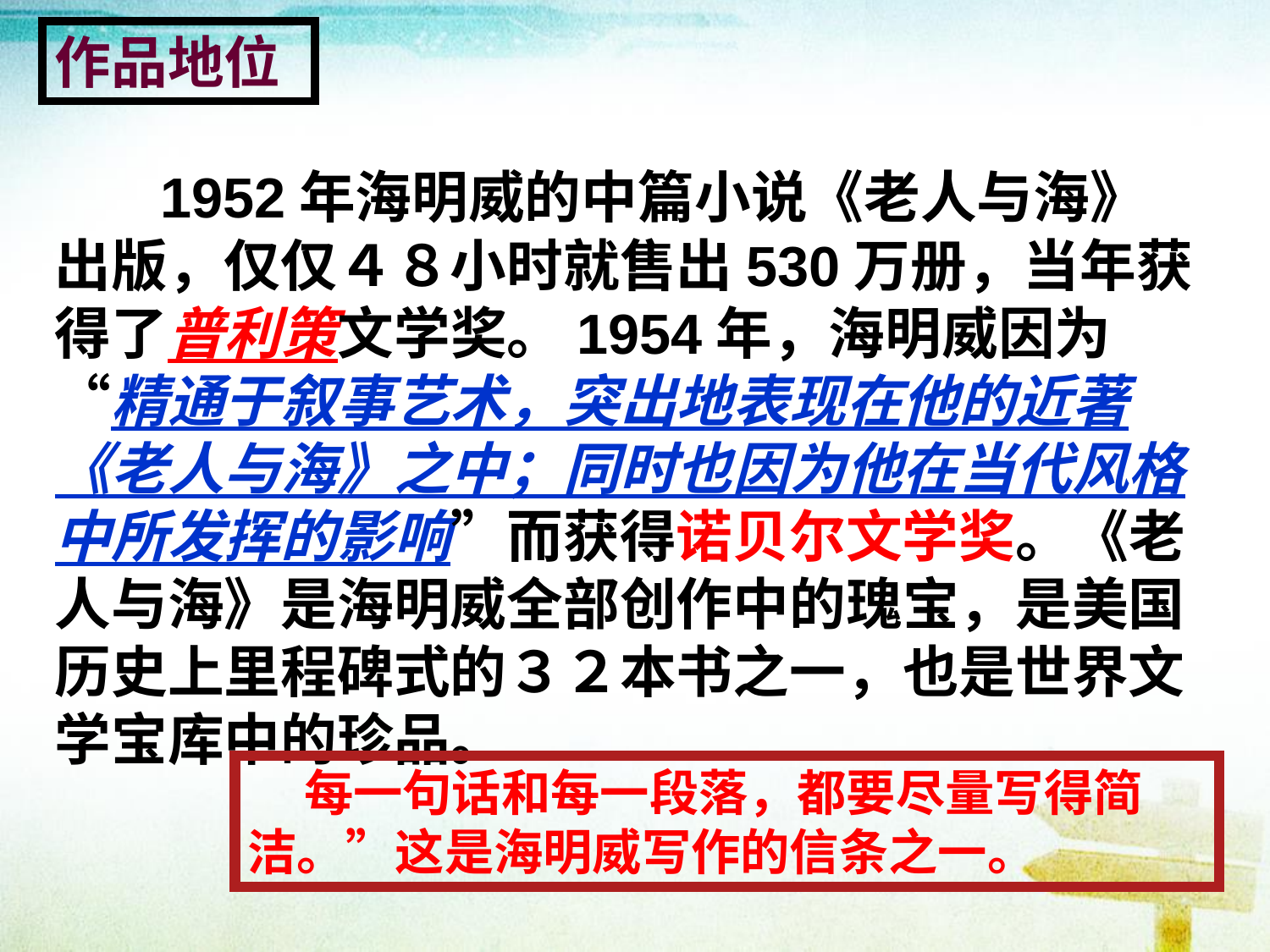

作品地位
      1952年海明威的中篇小说《老人与海》出版，仅仅４８小时就售出530万册，当年获得了普利策文学奖。1954年，海明威因为“精通于叙事艺术，突出地表现在他的近著《老人与海》之中；同时也因为他在当代风格中所发挥的影响”而获得诺贝尔文学奖。《老人与海》是海明威全部创作中的瑰宝，是美国历史上里程碑式的３２本书之一，也是世界文学宝库中的珍品。
    每一句话和每一段落，都要尽量写得简洁。”这是海明威写作的信条之一。